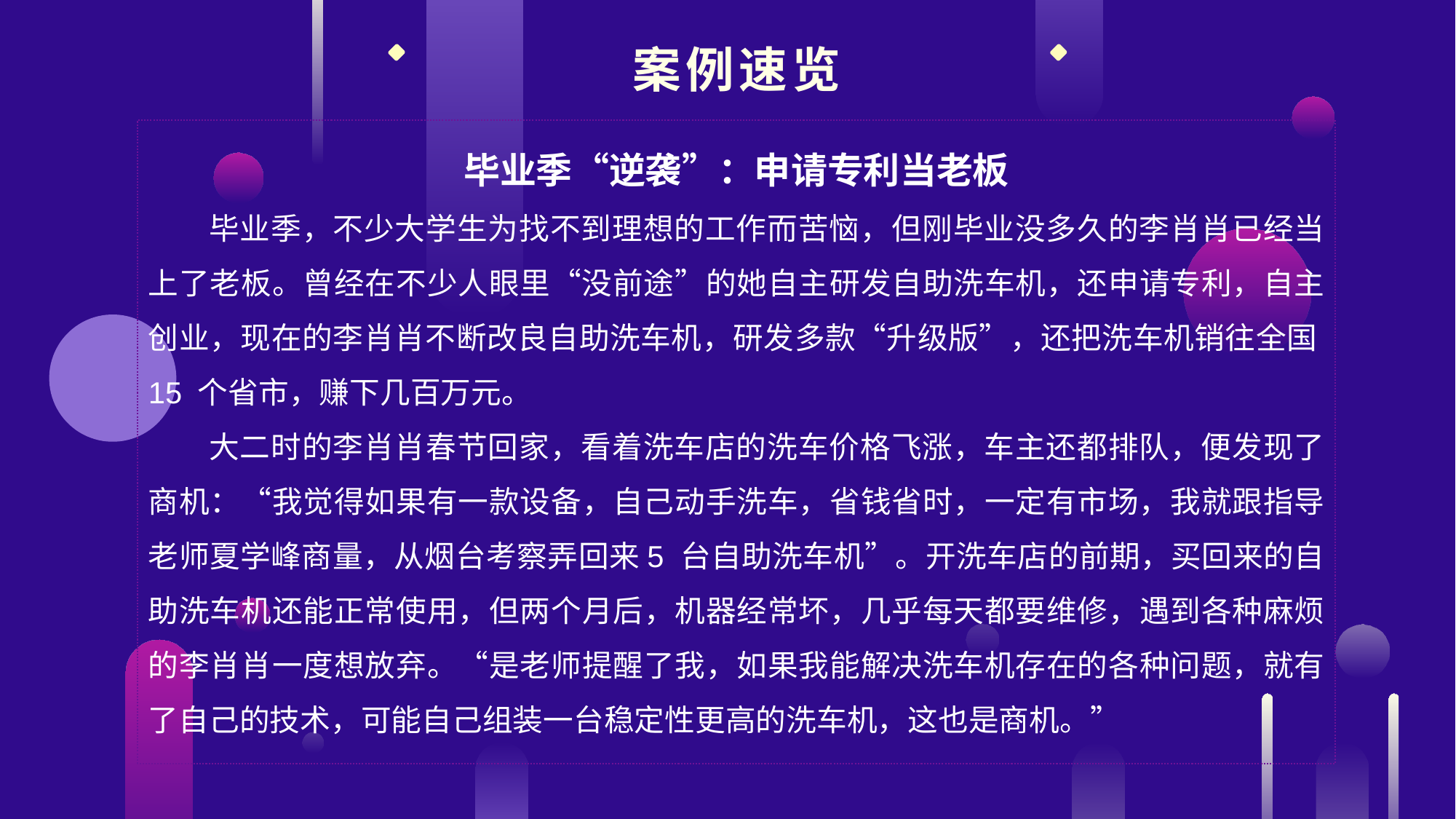

案例速览

毕业季“逆袭”：申请专利当老板
毕业季，不少大学生为找不到理想的工作而苦恼，但刚毕业没多久的李肖肖已经当上了老板。曾经在不少人眼里“没前途”的她自主研发自助洗车机，还申请专利，自主创业，现在的李肖肖不断改良自助洗车机，研发多款“升级版”，还把洗车机销往全国15 个省市，赚下几百万元。
大二时的李肖肖春节回家，看着洗车店的洗车价格飞涨，车主还都排队，便发现了商机：“我觉得如果有一款设备，自己动手洗车，省钱省时，一定有市场，我就跟指导老师夏学峰商量，从烟台考察弄回来5 台自助洗车机”。开洗车店的前期，买回来的自助洗车机还能正常使用，但两个月后，机器经常坏，几乎每天都要维修，遇到各种麻烦的李肖肖一度想放弃。“是老师提醒了我，如果我能解决洗车机存在的各种问题，就有了自己的技术，可能自己组装一台稳定性更高的洗车机，这也是商机。”